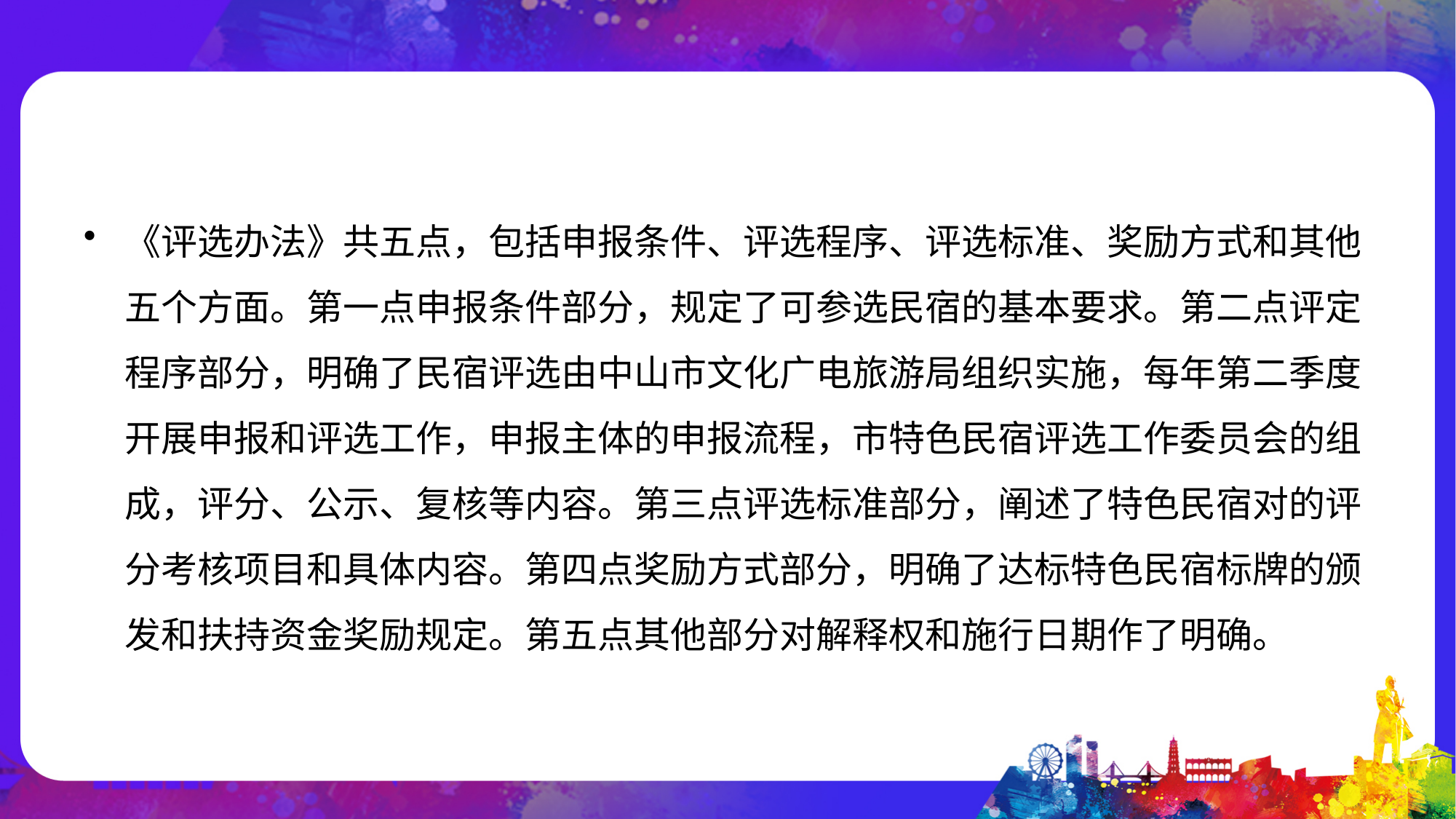

#
《评选办法》共五点，包括申报条件、评选程序、评选标准、奖励方式和其他五个方面。第一点申报条件部分，规定了可参选民宿的基本要求。第二点评定程序部分，明确了民宿评选由中山市文化广电旅游局组织实施，每年第二季度开展申报和评选工作，申报主体的申报流程，市特色民宿评选工作委员会的组成，评分、公示、复核等内容。第三点评选标准部分，阐述了特色民宿对的评分考核项目和具体内容。第四点奖励方式部分，明确了达标特色民宿标牌的颁发和扶持资金奖励规定。第五点其他部分对解释权和施行日期作了明确。